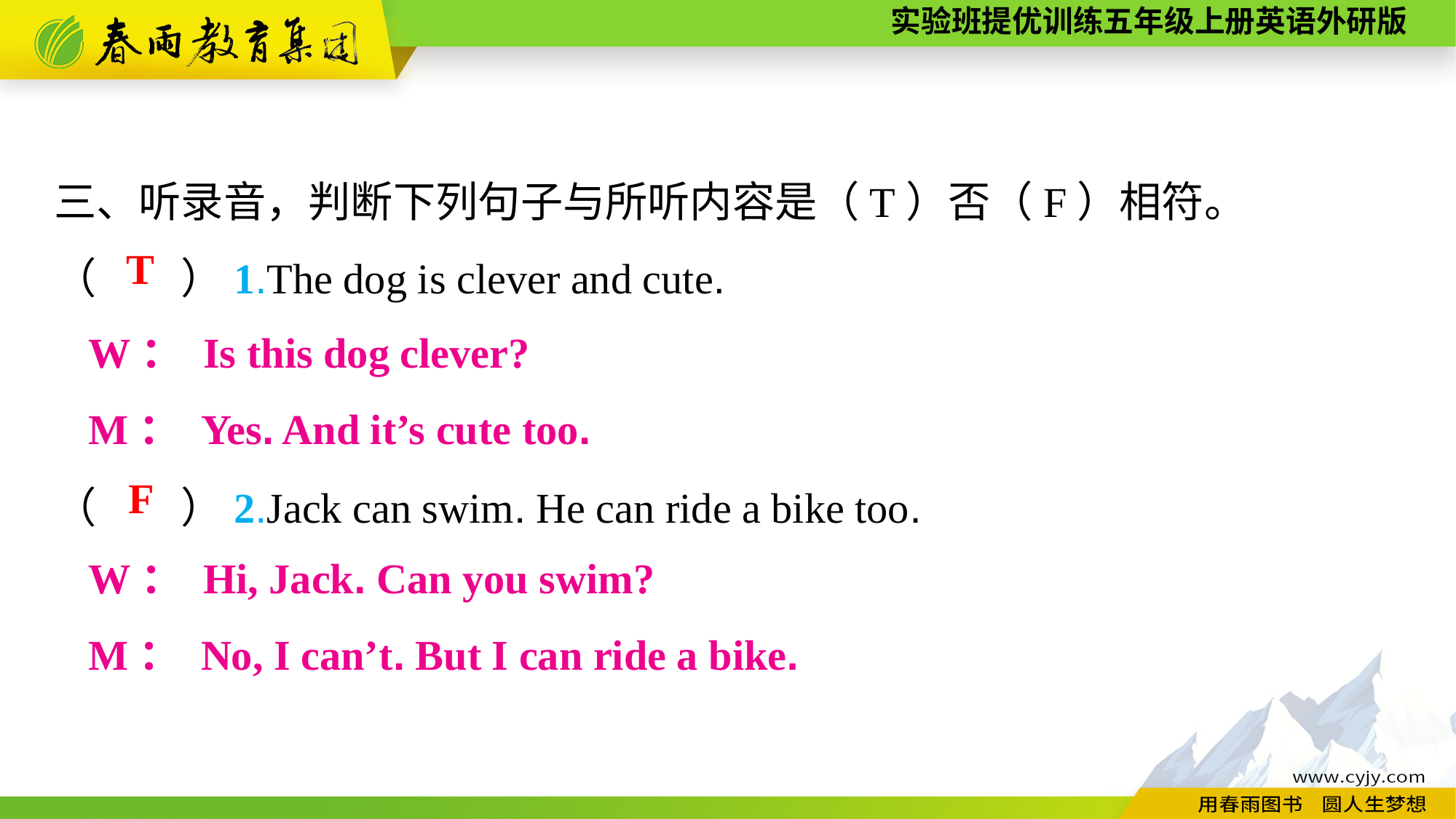

三、听录音，判断下列句子与所听内容是（T）否（F）相符。
（　　）1.The dog is clever and cute.

（　　）2.Jack can swim. He can ride a bike too.
T
W： Is this dog clever?
M： Yes. And it’s cute too.
F
W： Hi, Jack. Can you swim?
M： No, I can’t. But I can ride a bike.